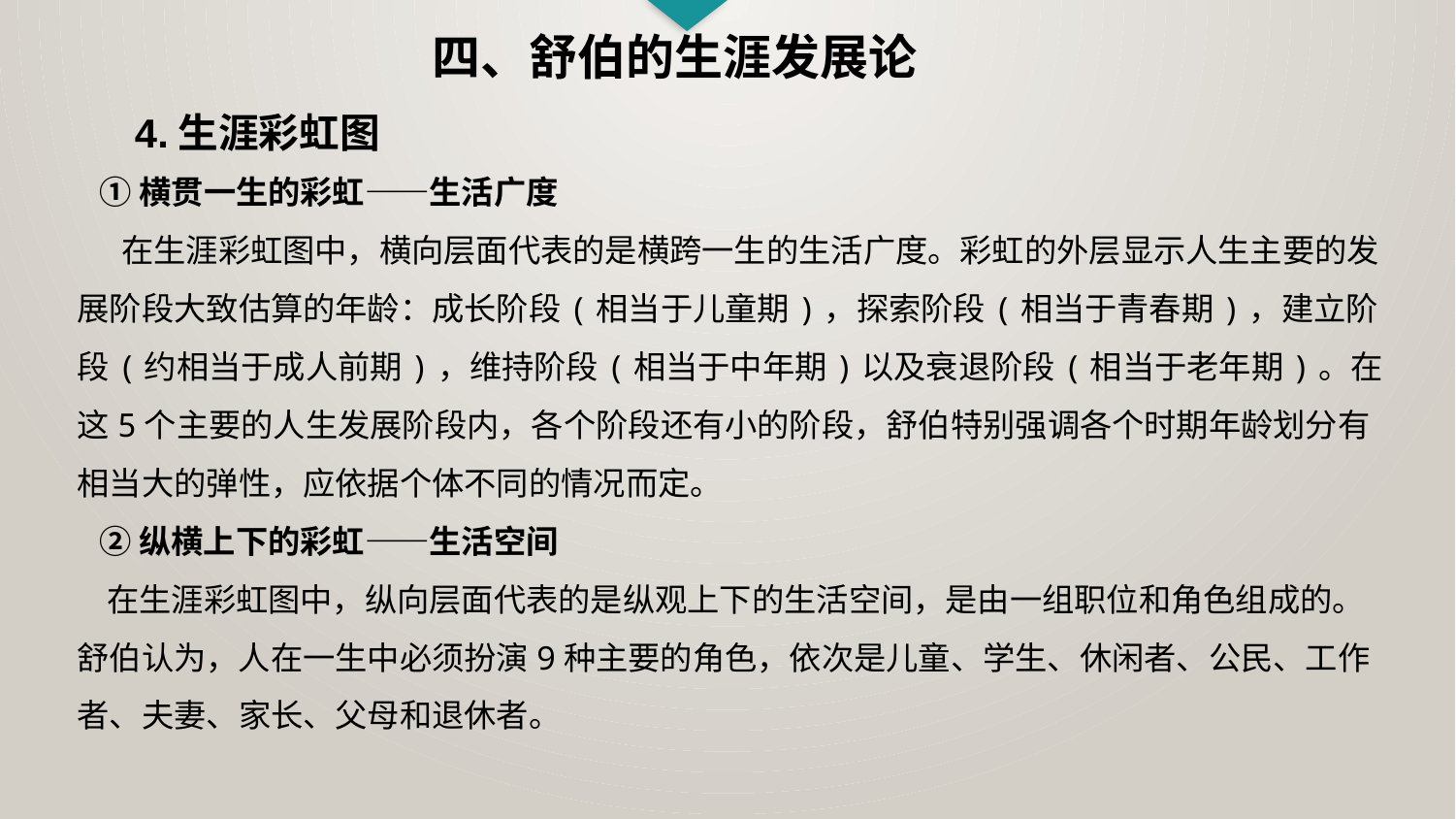

四、舒伯的生涯发展论
4.生涯彩虹图
   ①横贯一生的彩虹——生活广度
     在生涯彩虹图中，横向层面代表的是横跨一生的生活广度。彩虹的外层显示人生主要的发展阶段大致估算的年龄：成长阶段(相当于儿童期)，探索阶段(相当于青春期)，建立阶段(约相当于成人前期)，维持阶段(相当于中年期)以及衰退阶段(相当于老年期)。在这5个主要的人生发展阶段内，各个阶段还有小的阶段，舒伯特别强调各个时期年龄划分有相当大的弹性，应依据个体不同的情况而定。
   ②纵横上下的彩虹——生活空间
   在生涯彩虹图中，纵向层面代表的是纵观上下的生活空间，是由一组职位和角色组成的。舒伯认为，人在一生中必须扮演9种主要的角色，依次是儿童、学生、休闲者、公民、工作者、夫妻、家长、父母和退休者。
65